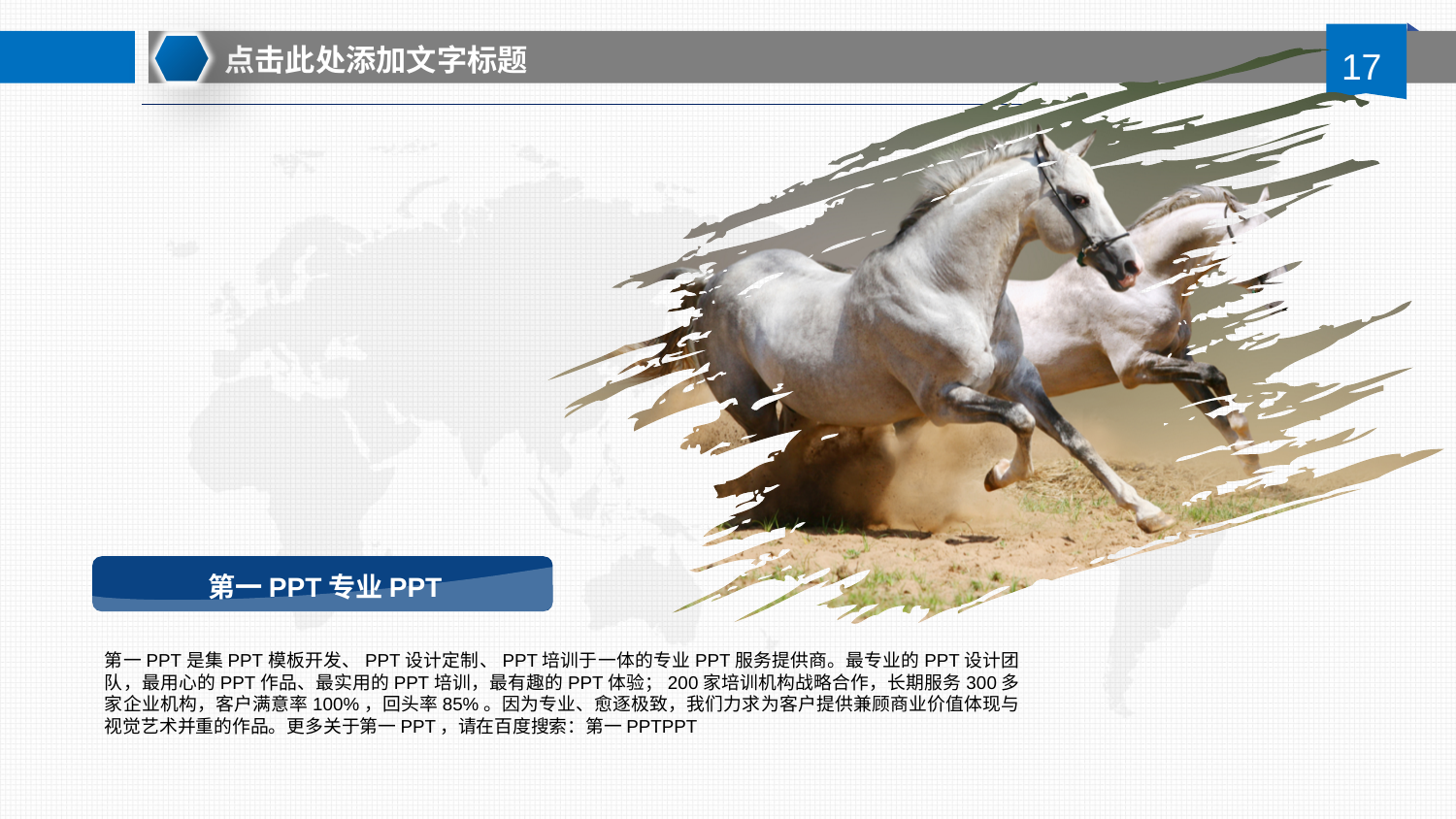

点击此处添加文字标题
17

第一PPT专业PPT
第一PPT是集PPT模板开发、PPT设计定制、PPT培训于一体的专业PPT服务提供商。最专业的PPT设计团队，最用心的PPT作品、最实用的PPT培训，最有趣的PPT体验；200家培训机构战略合作，长期服务300多家企业机构，客户满意率100%，回头率85%。因为专业、愈逐极致，我们力求为客户提供兼顾商业价值体现与视觉艺术并重的作品。更多关于第一PPT，请在百度搜索：第一PPTPPT